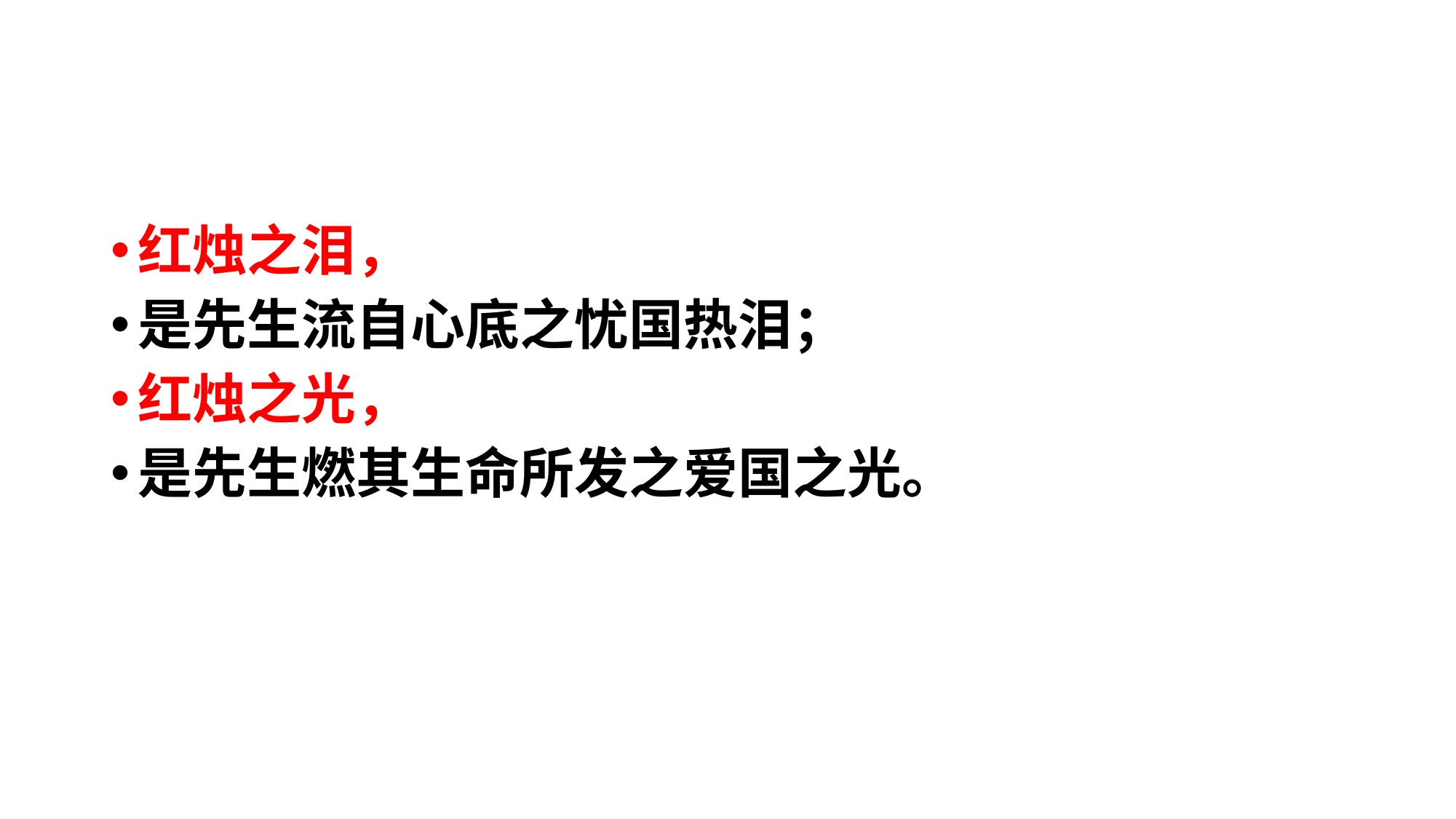

#
红烛之泪，
是先生流自心底之忧国热泪；
红烛之光，
是先生燃其生命所发之爱国之光。